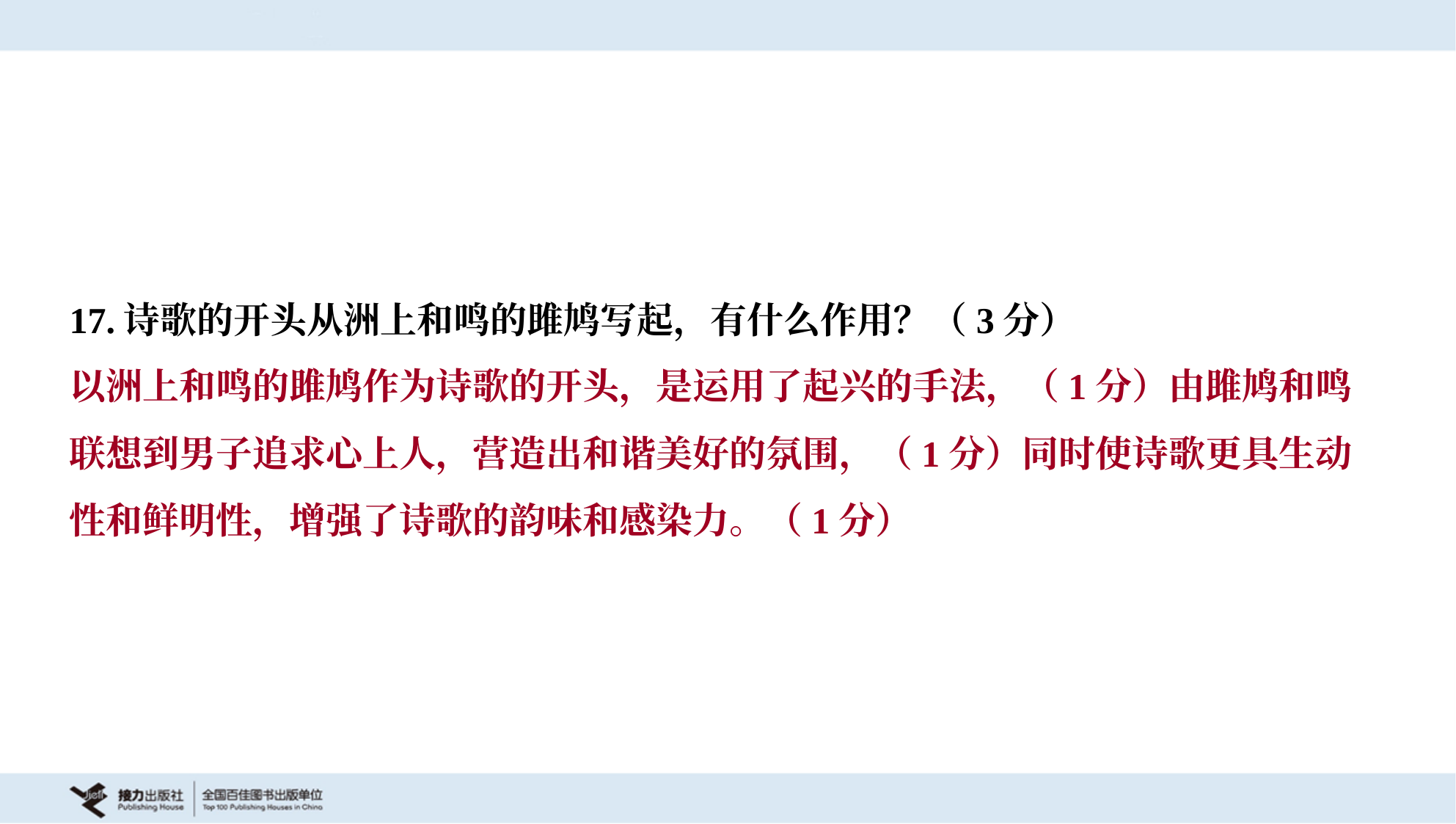

17.诗歌的开头从洲上和鸣的雎鸠写起，有什么作用？（3分）
以洲上和鸣的雎鸠作为诗歌的开头，是运用了起兴的手法，（1分）由雎鸠和鸣
联想到男子追求心上人，营造出和谐美好的氛围，（1分）同时使诗歌更具生动
性和鲜明性，增强了诗歌的韵味和感染力。（1分）